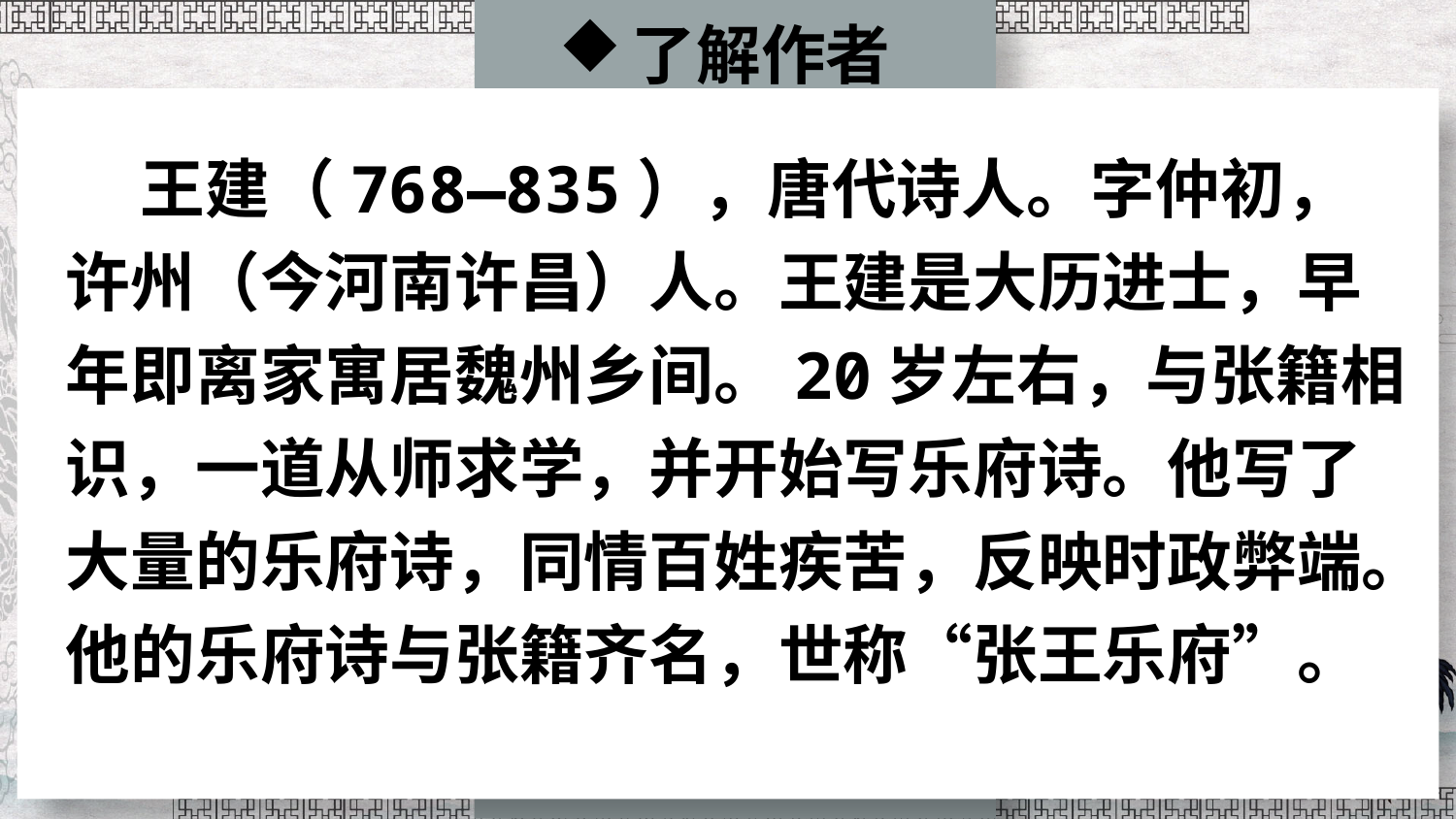

了解作者
    王建（768—835），唐代诗人。字仲初，许州（今河南许昌）人。王建是大历进士，早年即离家寓居魏州乡间。20岁左右，与张籍相识，一道从师求学，并开始写乐府诗。他写了大量的乐府诗，同情百姓疾苦，反映时政弊端。他的乐府诗与张籍齐名，世称“张王乐府”。